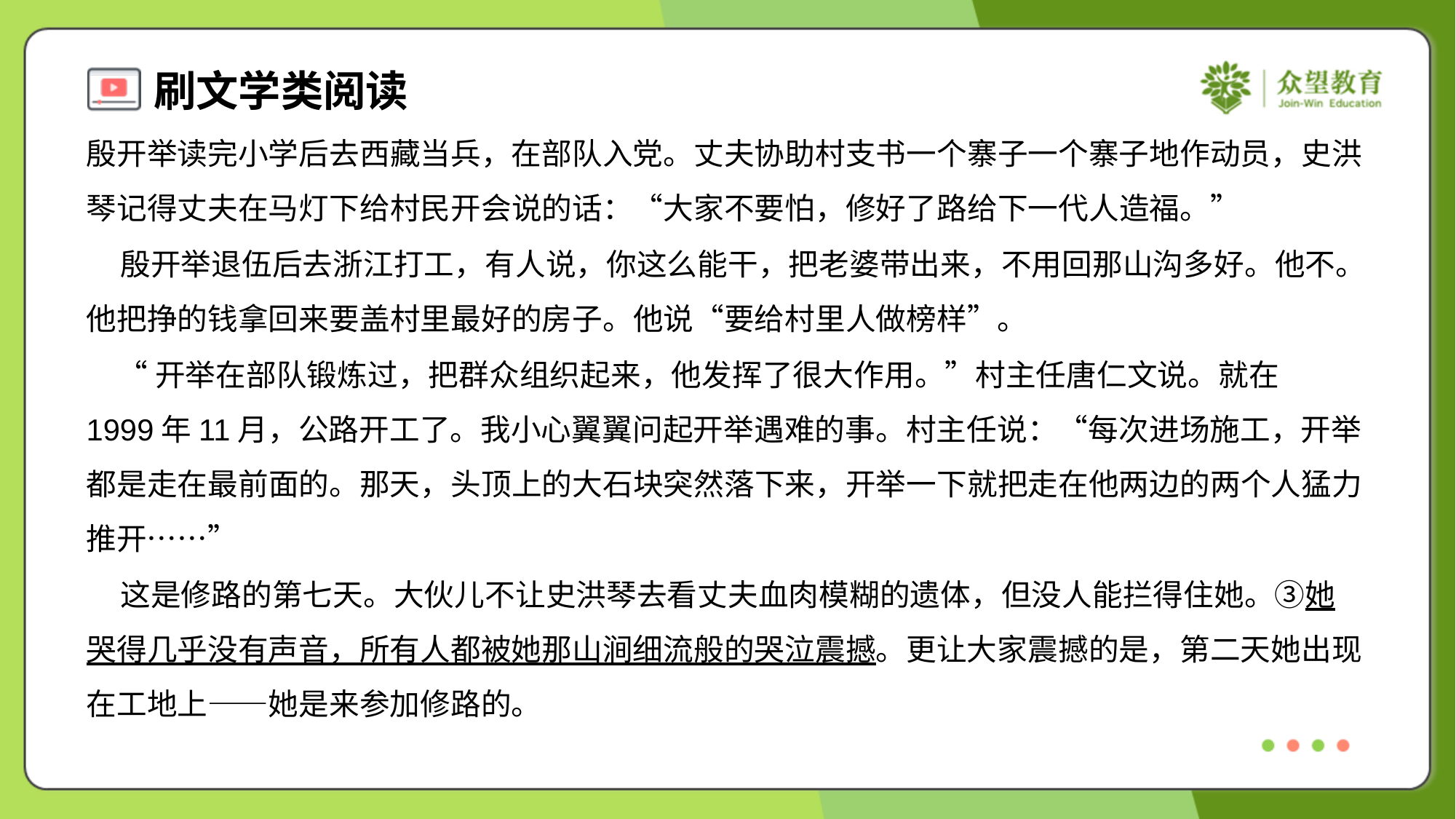

殷开举读完小学后去西藏当兵，在部队入党。丈夫协助村支书一个寨子一个寨子地作动员，史洪
琴记得丈夫在马灯下给村民开会说的话：“大家不要怕，修好了路给下一代人造福。”
    殷开举退伍后去浙江打工，有人说，你这么能干，把老婆带出来，不用回那山沟多好。他不。
他把挣的钱拿回来要盖村里最好的房子。他说“要给村里人做榜样”。
    “开举在部队锻炼过，把群众组织起来，他发挥了很大作用。”村主任唐仁文说。就在
1999年11月，公路开工了。我小心翼翼问起开举遇难的事。村主任说：“每次进场施工，开举
都是走在最前面的。那天，头顶上的大石块突然落下来，开举一下就把走在他两边的两个人猛力
推开……”
    这是修路的第七天。大伙儿不让史洪琴去看丈夫血肉模糊的遗体，但没人能拦得住她。③她
哭得几乎没有声音，所有人都被她那山涧细流般的哭泣震撼。更让大家震撼的是，第二天她出现
在工地上——她是来参加修路的。